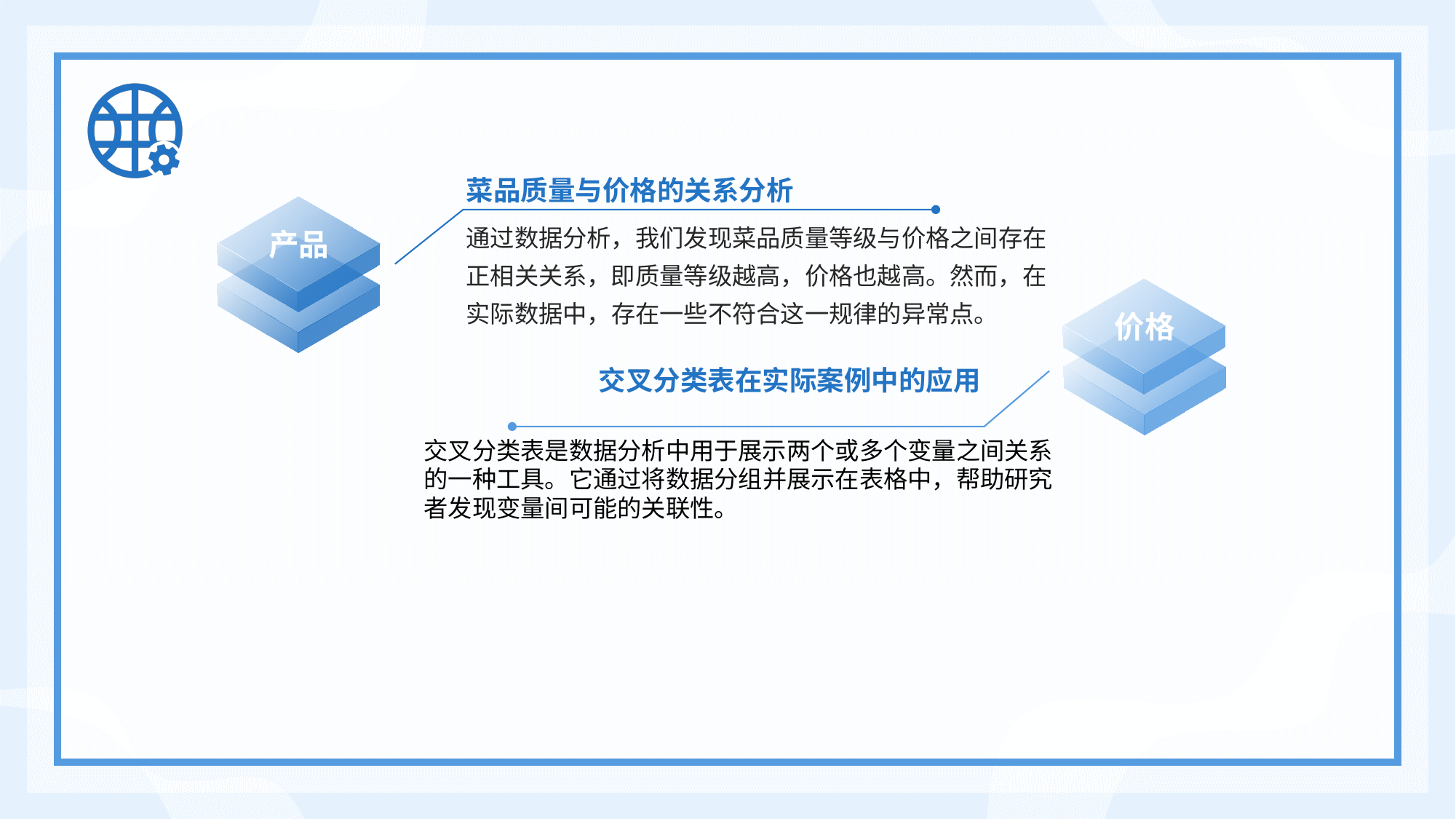

菜品质量与价格的关系分析

产品

通过数据分析，我们发现菜品质量等级与价格之间存在正相关关系，即质量等级越高，价格也越高。然而，在实际数据中，存在一些不符合这一规律的异常点。

价格

交叉分类表在实际案例中的应用

交叉分类表是数据分析中用于展示两个或多个变量之间关系的一种工具。它通过将数据分组并展示在表格中，帮助研究者发现变量间可能的关联性。